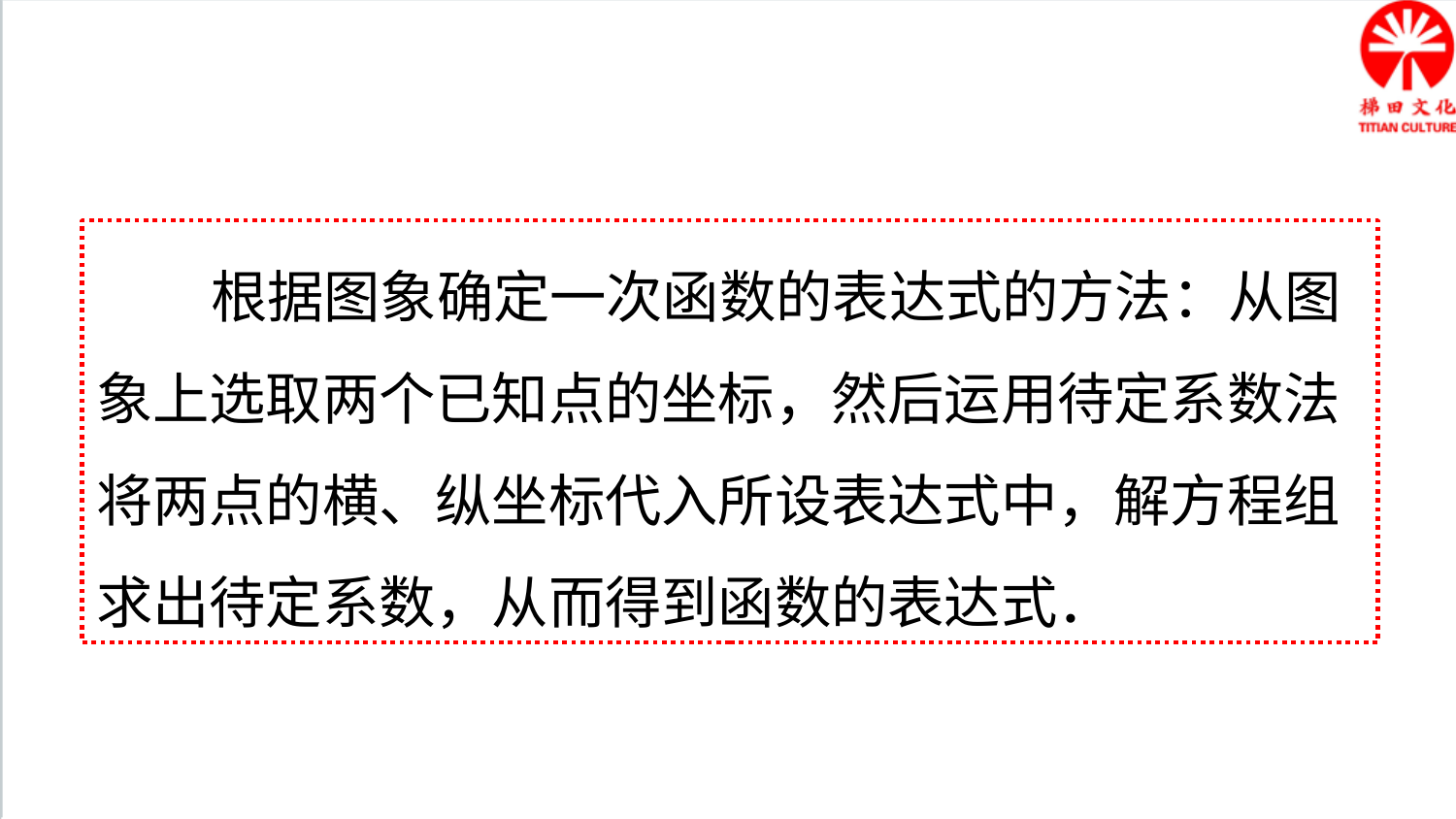

归纳总结
        根据图象确定一次函数的表达式的方法：从图象上选取两个已知点的坐标，然后运用待定系数法将两点的横、纵坐标代入所设表达式中，解方程组求出待定系数，从而得到函数的表达式．